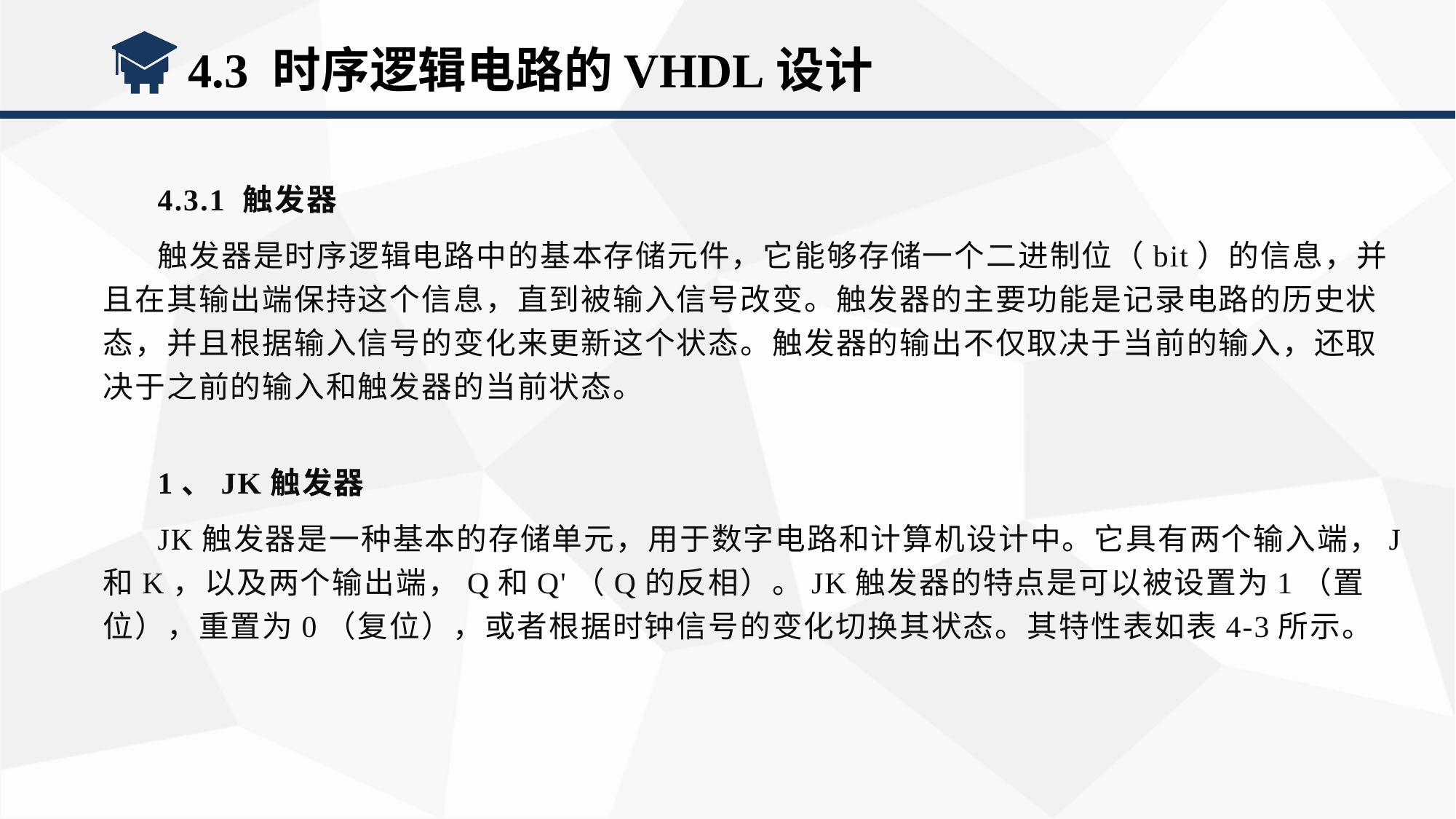

4.3 时序逻辑电路的VHDL设计

4.3.1 触发器
触发器是时序逻辑电路中的基本存储元件，它能够存储一个二进制位（bit）的信息，并且在其输出端保持这个信息，直到被输入信号改变。触发器的主要功能是记录电路的历史状态，并且根据输入信号的变化来更新这个状态。触发器的输出不仅取决于当前的输入，还取决于之前的输入和触发器的当前状态。

1、JK触发器
JK触发器是一种基本的存储单元，用于数字电路和计算机设计中。它具有两个输入端，J和K，以及两个输出端，Q和Q'（Q的反相）。JK触发器的特点是可以被设置为1（置位），重置为0（复位），或者根据时钟信号的变化切换其状态。其特性表如表4-3所示。